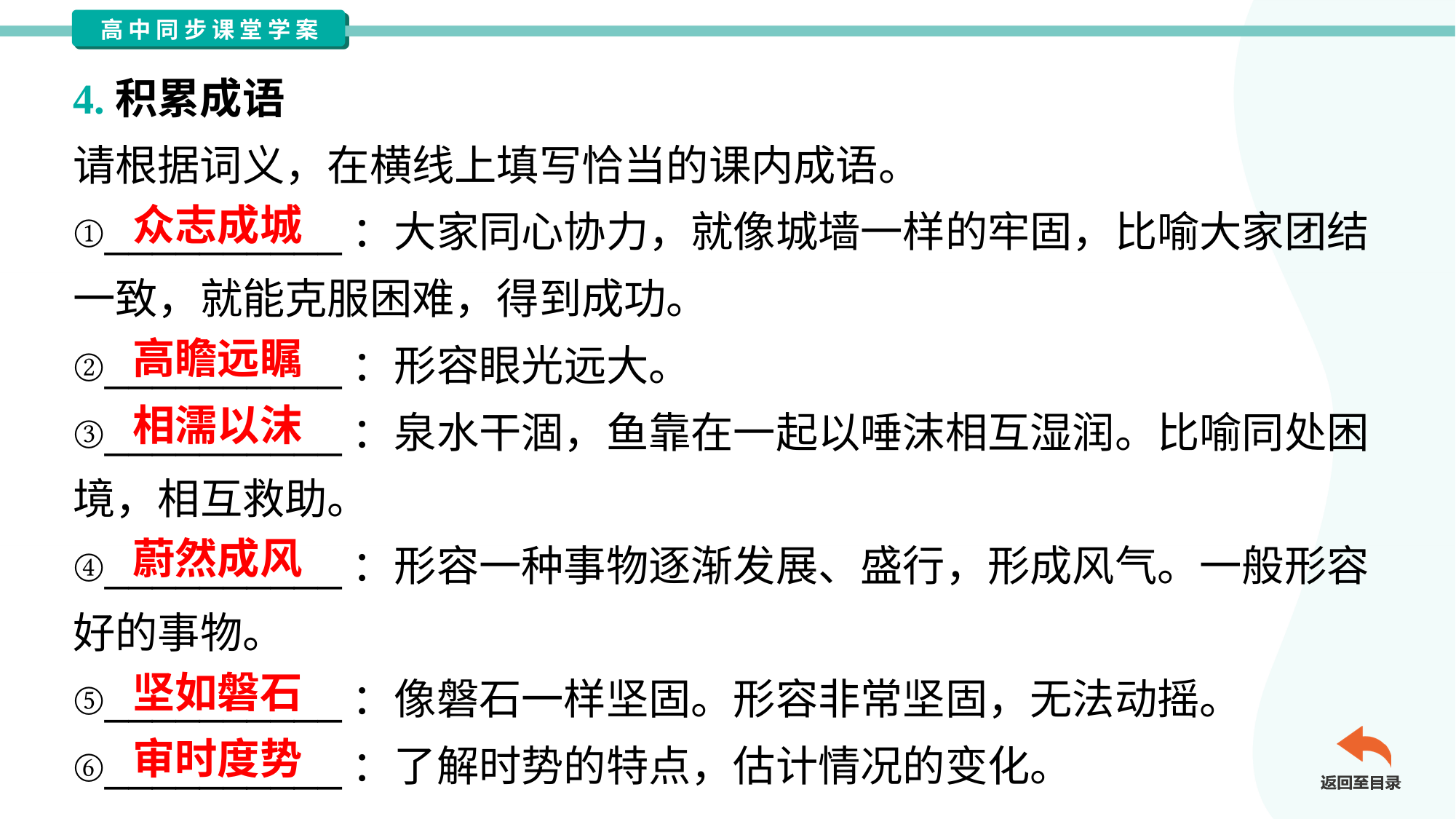

4.积累成语
请根据词义，在横线上填写恰当的课内成语。
①__________：大家同心协力，就像城墙一样的牢固，比喻大家团结
一致，就能克服困难，得到成功。
②__________：形容眼光远大。
③__________：泉水干涸，鱼靠在一起以唾沫相互湿润。比喻同处困
境，相互救助。
④__________：形容一种事物逐渐发展、盛行，形成风气。一般形容
好的事物。
⑤__________：像磐石一样坚固。形容非常坚固，无法动摇。
⑥__________：了解时势的特点，估计情况的变化。
众志成城
高瞻远瞩
相濡以沫
蔚然成风
坚如磐石
审时度势